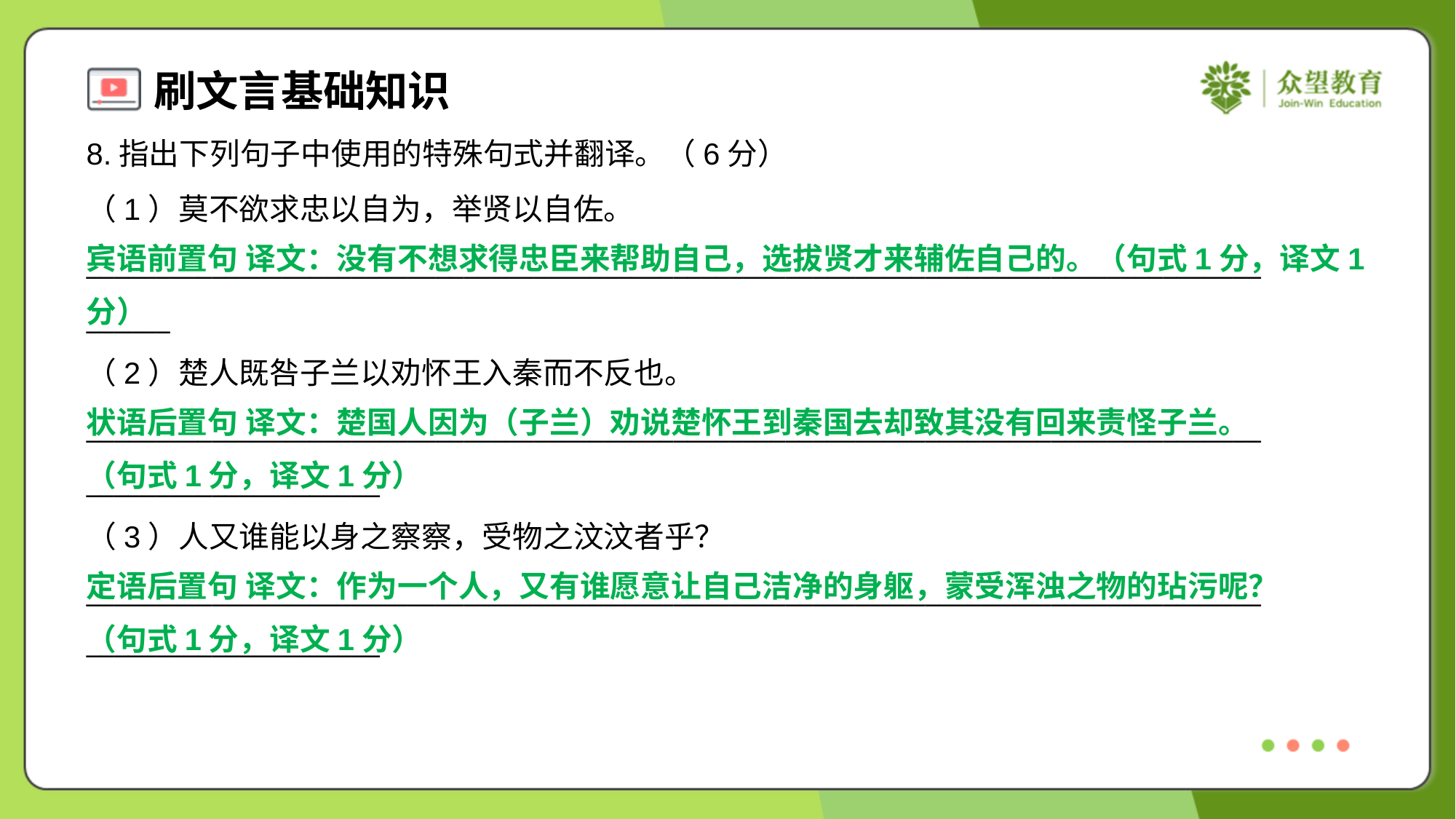

8.指出下列句子中使用的特殊句式并翻译。（6分）
（1）莫不欲求忠以自为，举贤以自佐。
____________________________________________________________________________________
______
（2）楚人既咎子兰以劝怀王入秦而不反也。
____________________________________________________________________________________
_____________________
（3）人又谁能以身之察察，受物之汶汶者乎？
____________________________________________________________________________________
_____________________
宾语前置句 译文：没有不想求得忠臣来帮助自己，选拔贤才来辅佐自己的。（句式1分，译文1
分）
状语后置句 译文：楚国人因为（子兰）劝说楚怀王到秦国去却致其没有回来责怪子兰。
（句式1分，译文1分）
定语后置句 译文：作为一个人，又有谁愿意让自己洁净的身躯，蒙受浑浊之物的玷污呢？
（句式1分，译文1分）